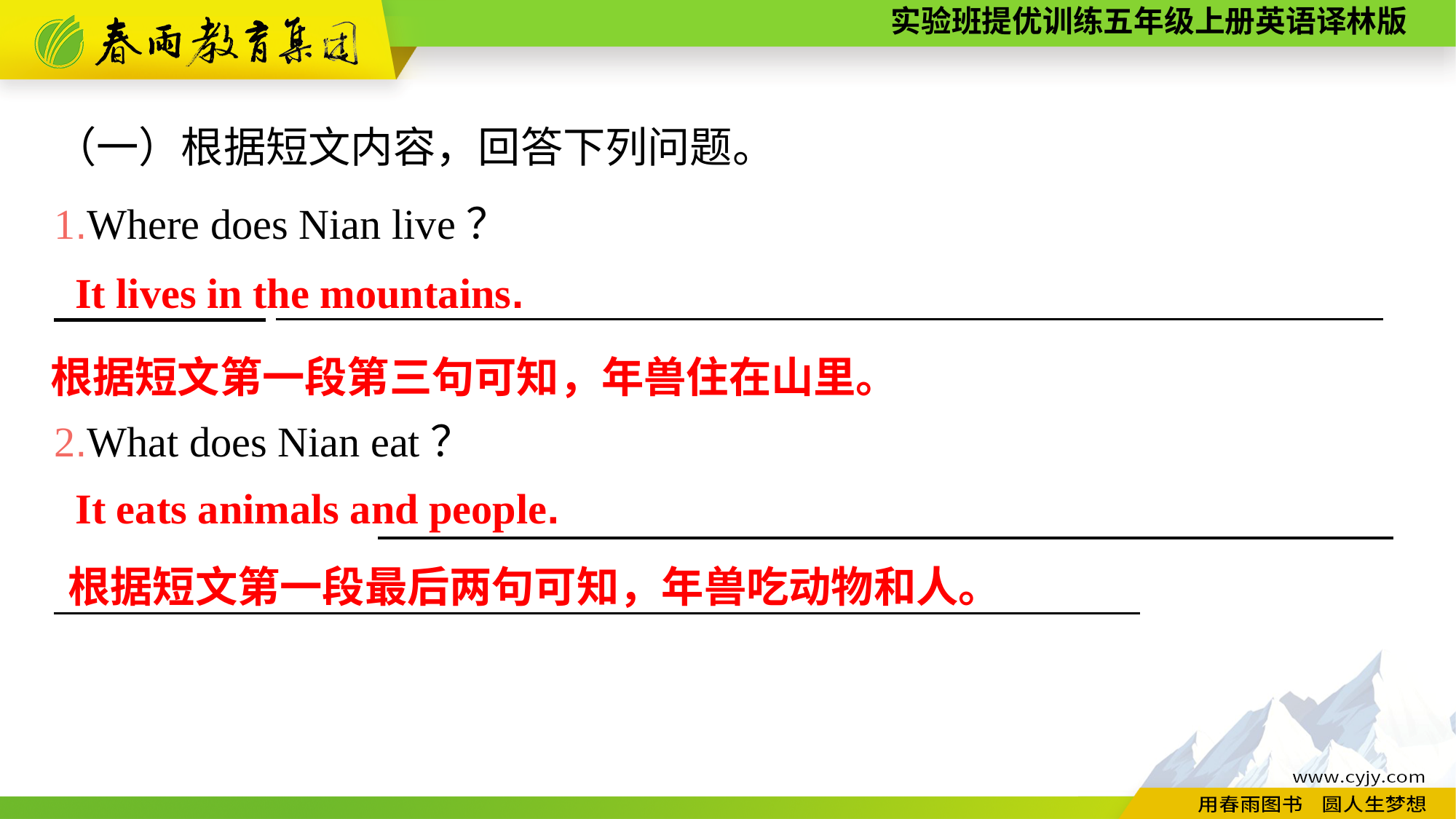

（一）根据短文内容，回答下列问题。
1.Where does Nian live？
　　　　　____________________________________________________

2.What does Nian eat？
 　　　　　　___________________________________________________
It lives in the mountains.
根据短文第一段第三句可知，年兽住在山里。
It eats animals and people.
根据短文第一段最后两句可知，年兽吃动物和人。